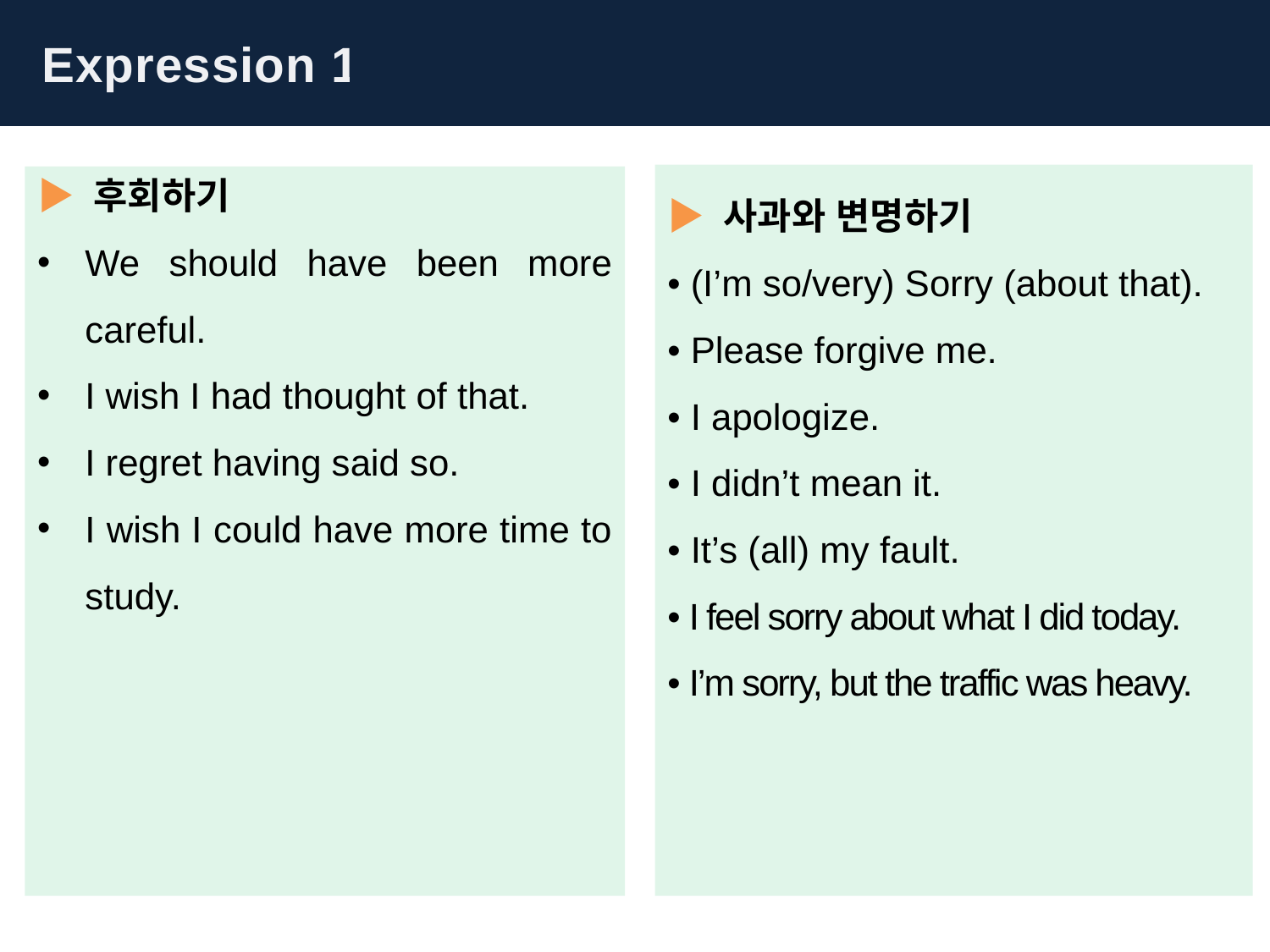

Expression 1
▶ 사과와 변명하기
• (I’m so/very) Sorry (about that).
• Please forgive me.
• I apologize.
• I didn’t mean it.
• It’s (all) my fault.
• I feel sorry about what I did today.
• I’m sorry, but the traffic was heavy.
▶ 후회하기
We should have been more careful.
I wish I had thought of that.
I regret having said so.
I wish I could have more time to study.